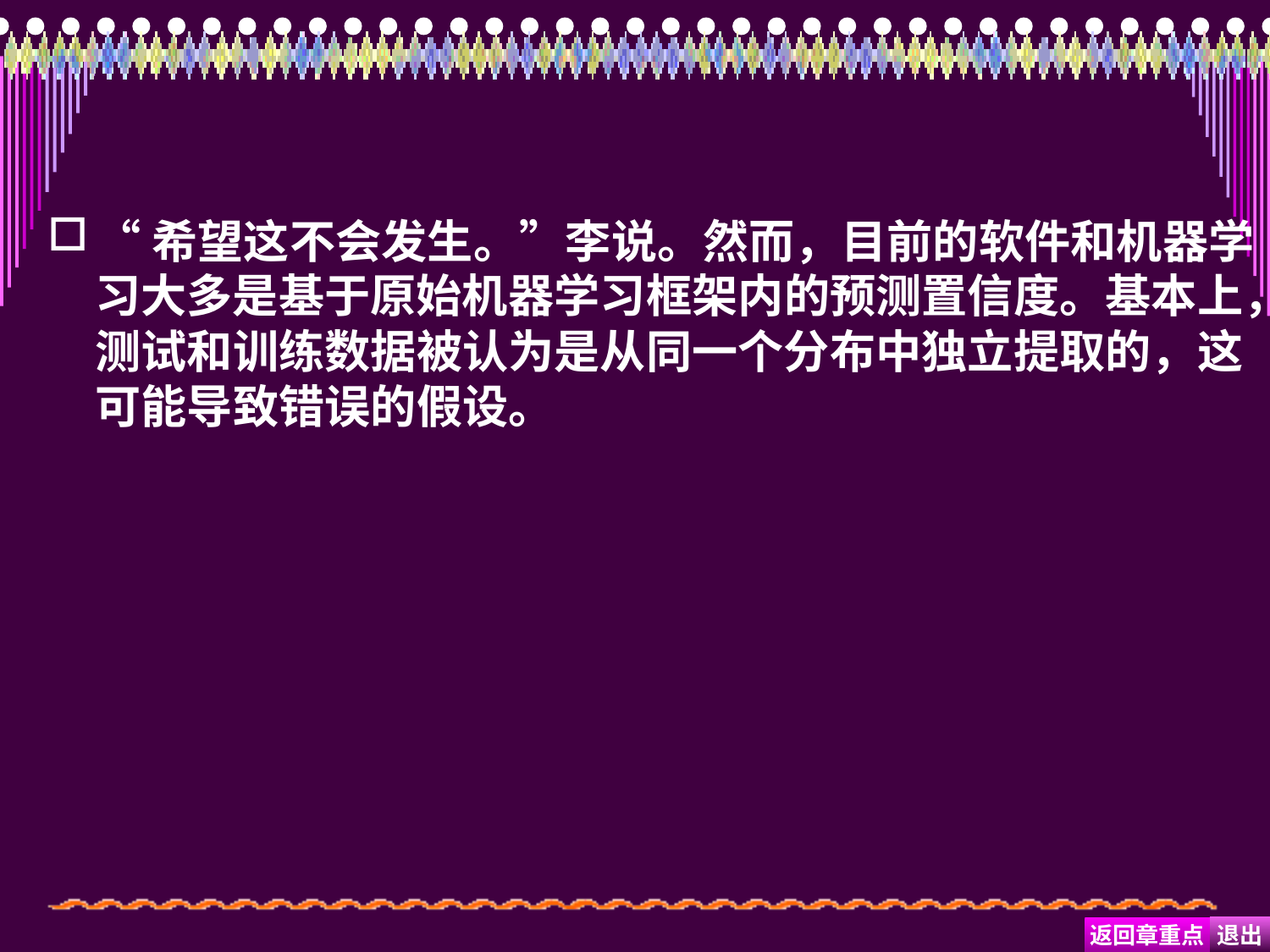

#
“希望这不会发生。”李说。然而，目前的软件和机器学习大多是基于原始机器学习框架内的预测置信度。基本上，测试和训练数据被认为是从同一个分布中独立提取的，这可能导致错误的假设。